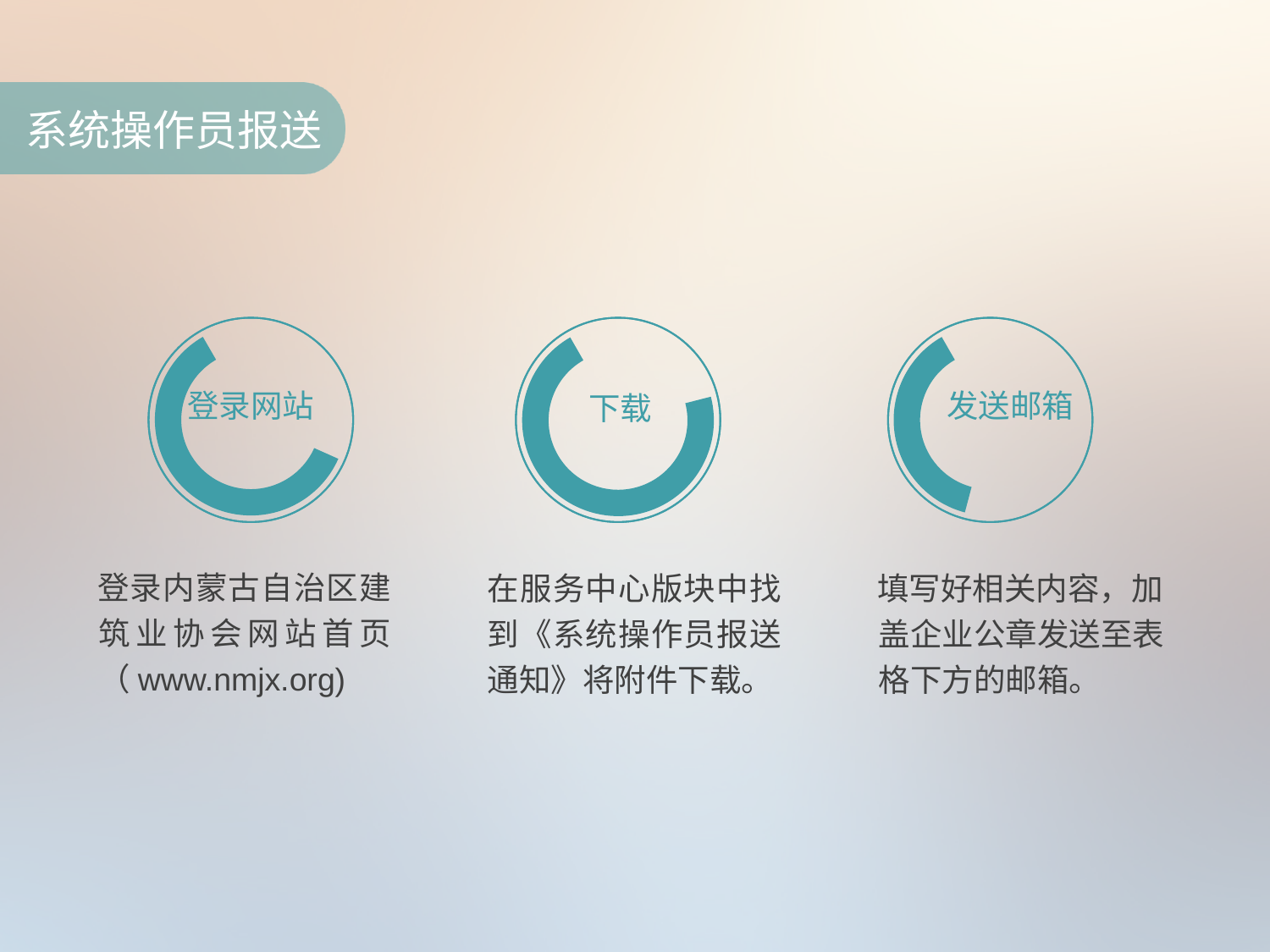

系统操作员报送

登录网站

下载

发送邮箱
登录内蒙古自治区建筑业协会网站首页（www.nmjx.org)
在服务中心版块中找到《系统操作员报送通知》将附件下载。
填写好相关内容，加盖企业公章发送至表格下方的邮箱。